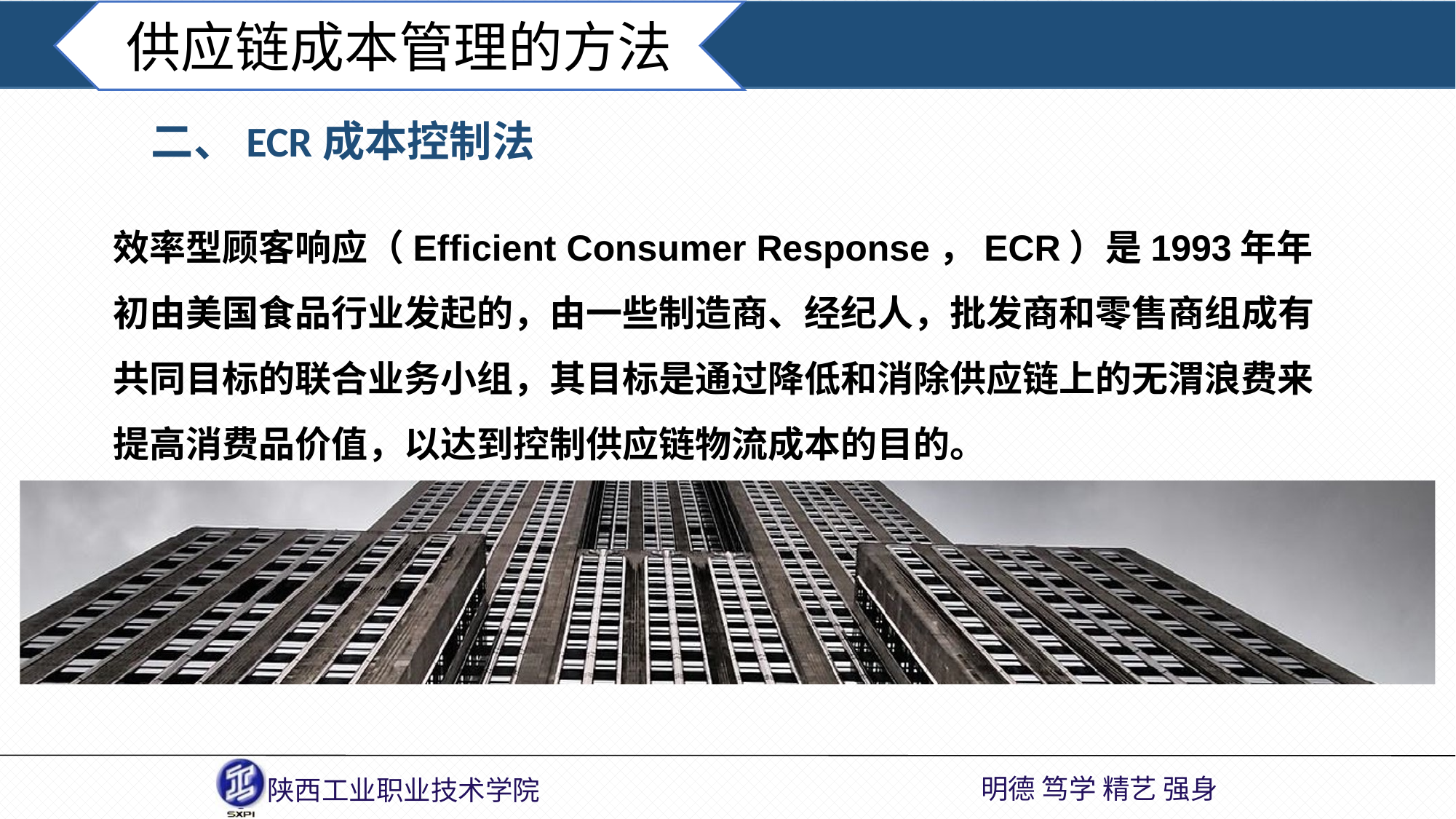

供应链成本管理的方法
二、ECR成本控制法
效率型顾客响应（Efficient Consumer Response，ECR）是1993年年初由美国食品行业发起的，由一些制造商、经纪人，批发商和零售商组成有共同目标的联合业务小组，其目标是通过降低和消除供应链上的无渭浪费来提高消费品价值，以达到控制供应链物流成本的目的。